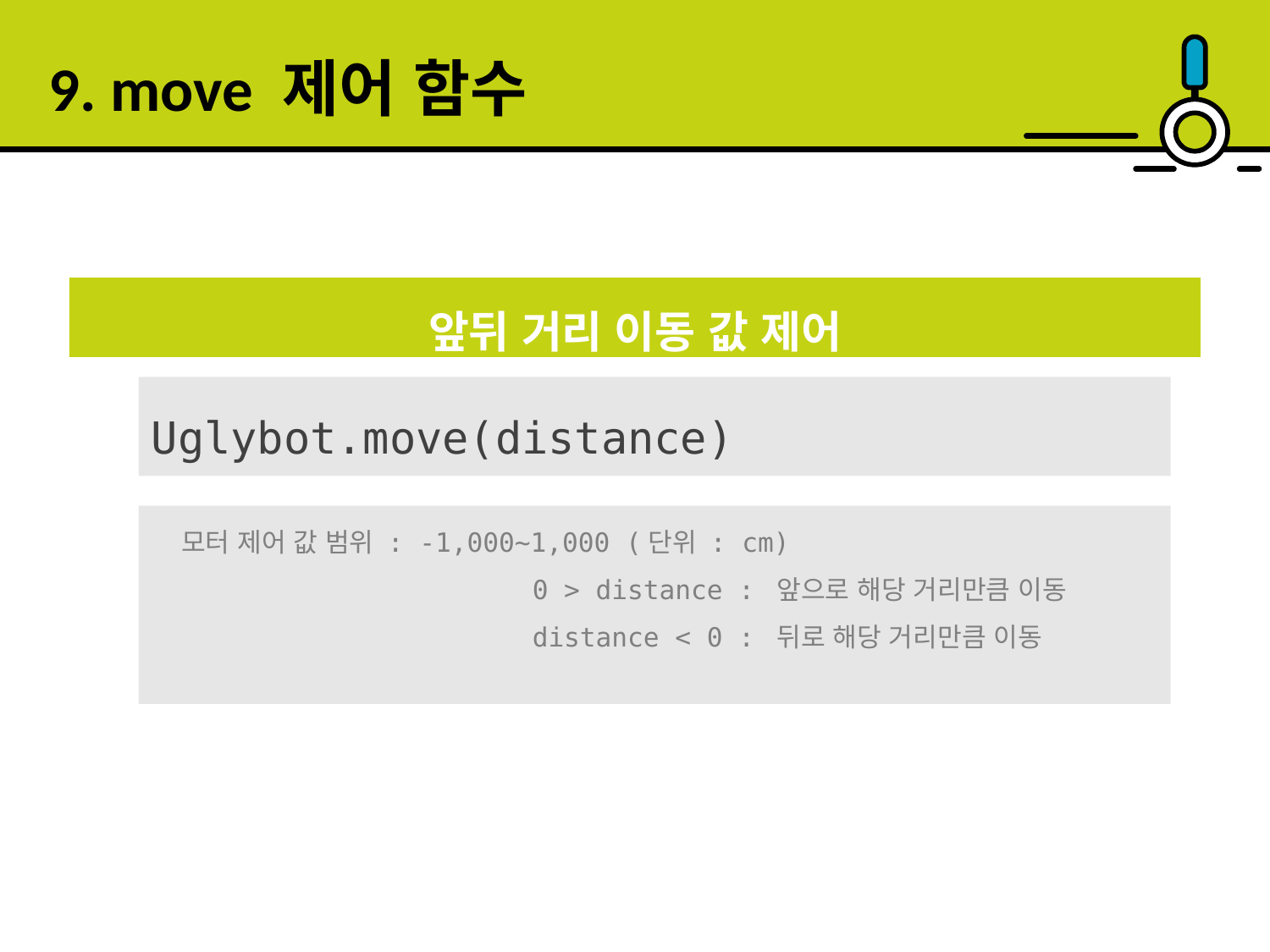

9. move 제어 함수
앞뒤 거리 이동 값 제어
Uglybot.move(distance)
    모터 제어 값 범위 : -1,000~1,000 (단위 : cm)
                        0 > distance : 앞으로 해당 거리만큼 이동
		        distance < 0 : 뒤로 해당 거리만큼 이동